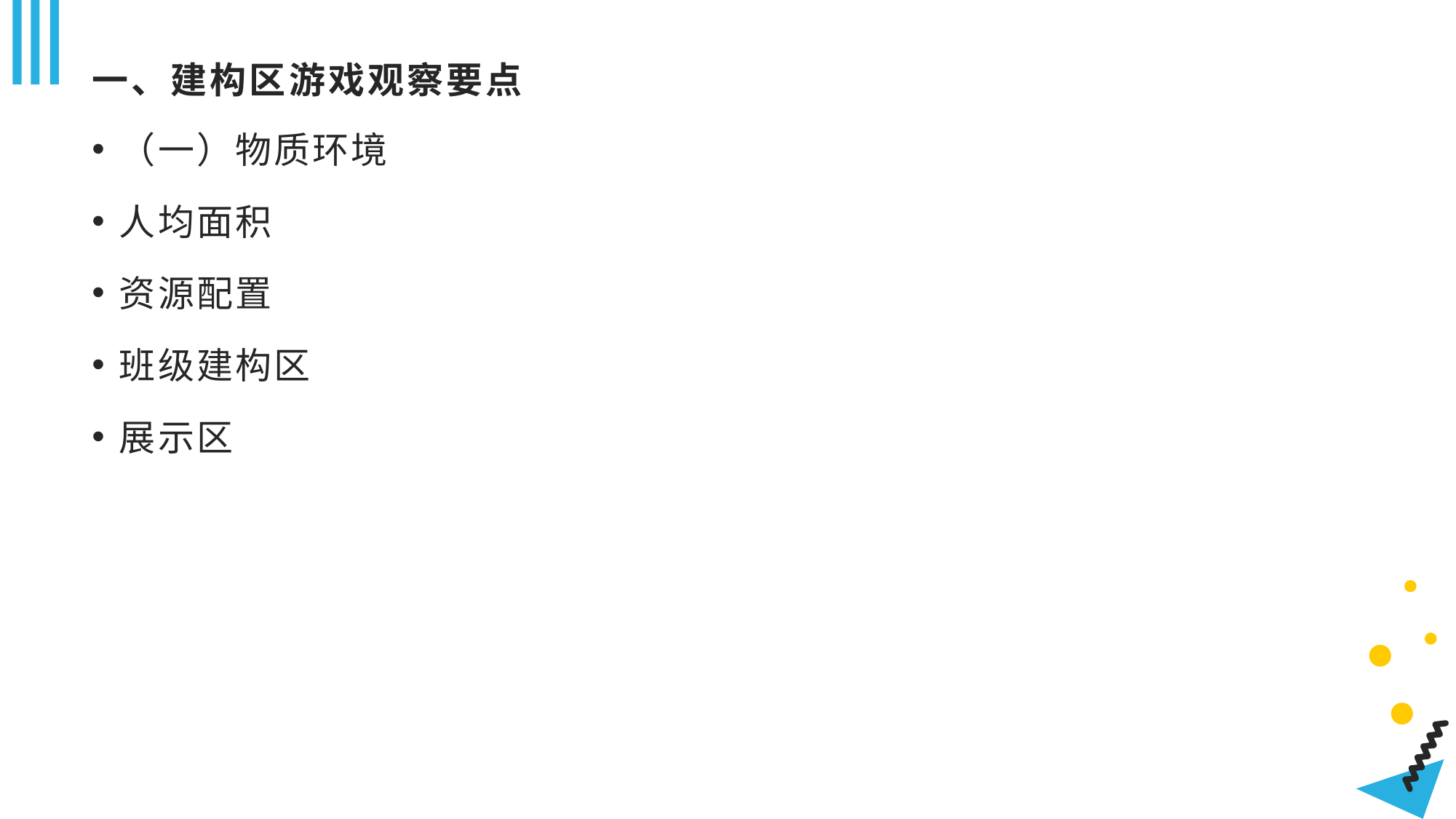

# 一、建构区游戏观察要点
（一）物质环境
人均面积
资源配置
班级建构区
展示区